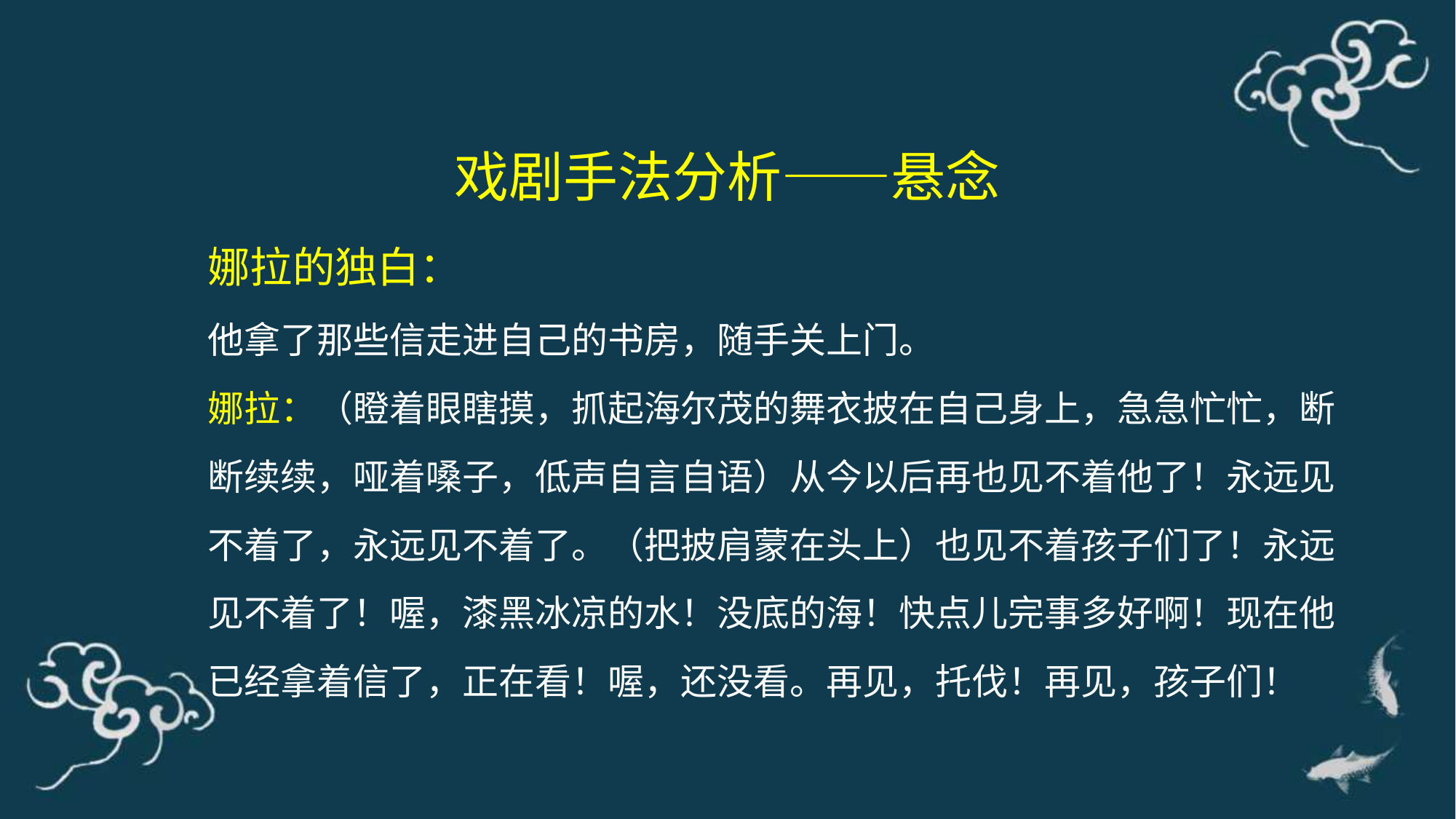

戏剧手法分析——悬念
娜拉的独白：
他拿了那些信走进自己的书房，随手关上门。
娜拉：（瞪着眼瞎摸，抓起海尔茂的舞衣披在自己身上，急急忙忙，断断续续，哑着嗓子，低声自言自语）从今以后再也见不着他了！永远见不着了，永远见不着了。（把披肩蒙在头上）也见不着孩子们了！永远见不着了！喔，漆黑冰凉的水！没底的海！快点儿完事多好啊！现在他已经拿着信了，正在看！喔，还没看。再见，托伐！再见，孩子们！